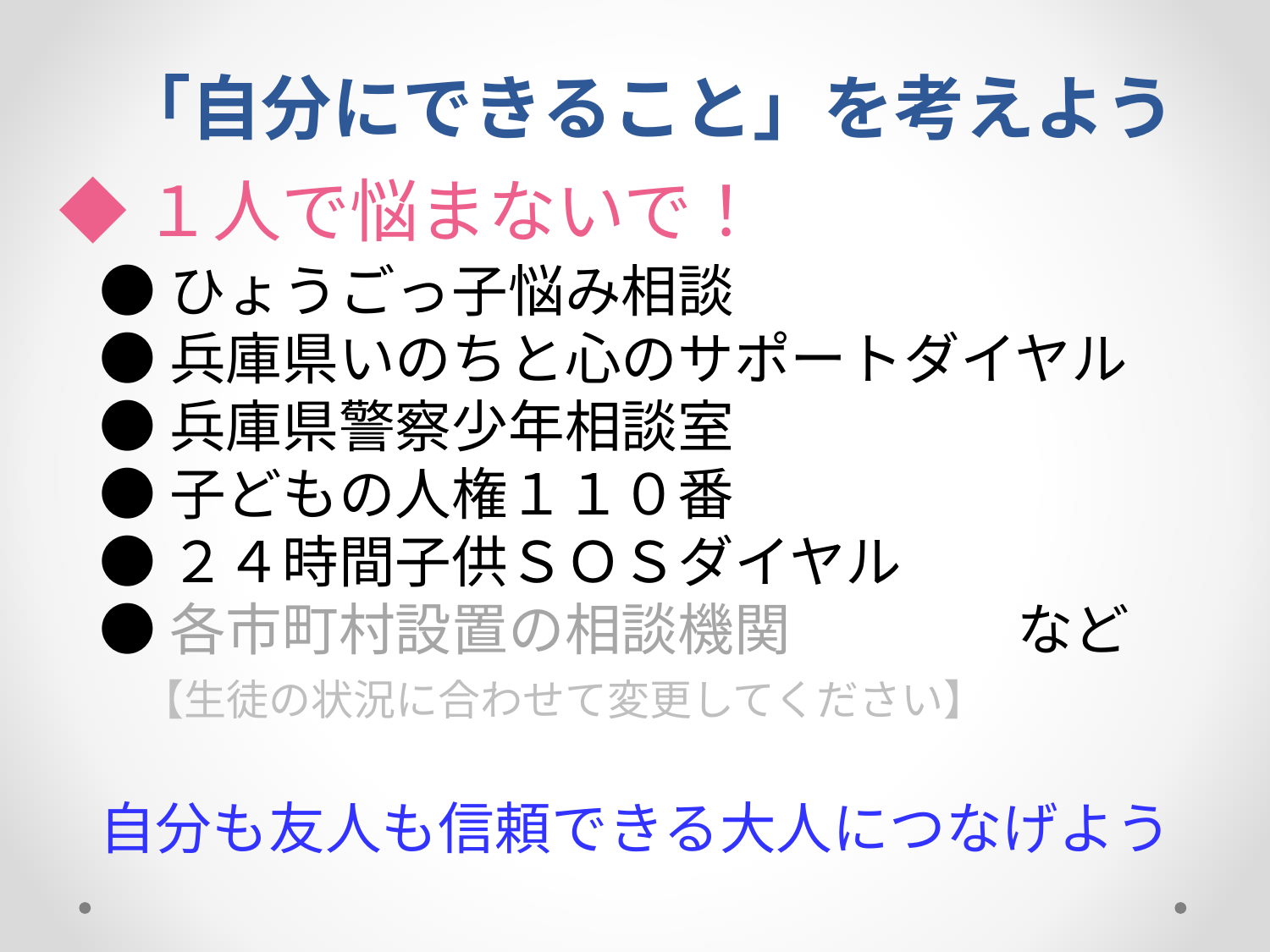

# 「自分にできること」を考えよう
◆１人で悩まないで！

●ひょうごっ子悩み相談
●兵庫県いのちと心のサポートダイヤル
●兵庫県警察少年相談室
●子どもの人権１１０番
●２４時間子供ＳＯＳダイヤル
●各市町村設置の相談機関　　　　など
　【生徒の状況に合わせて変更してください】

自分も友人も信頼できる大人につなげよう